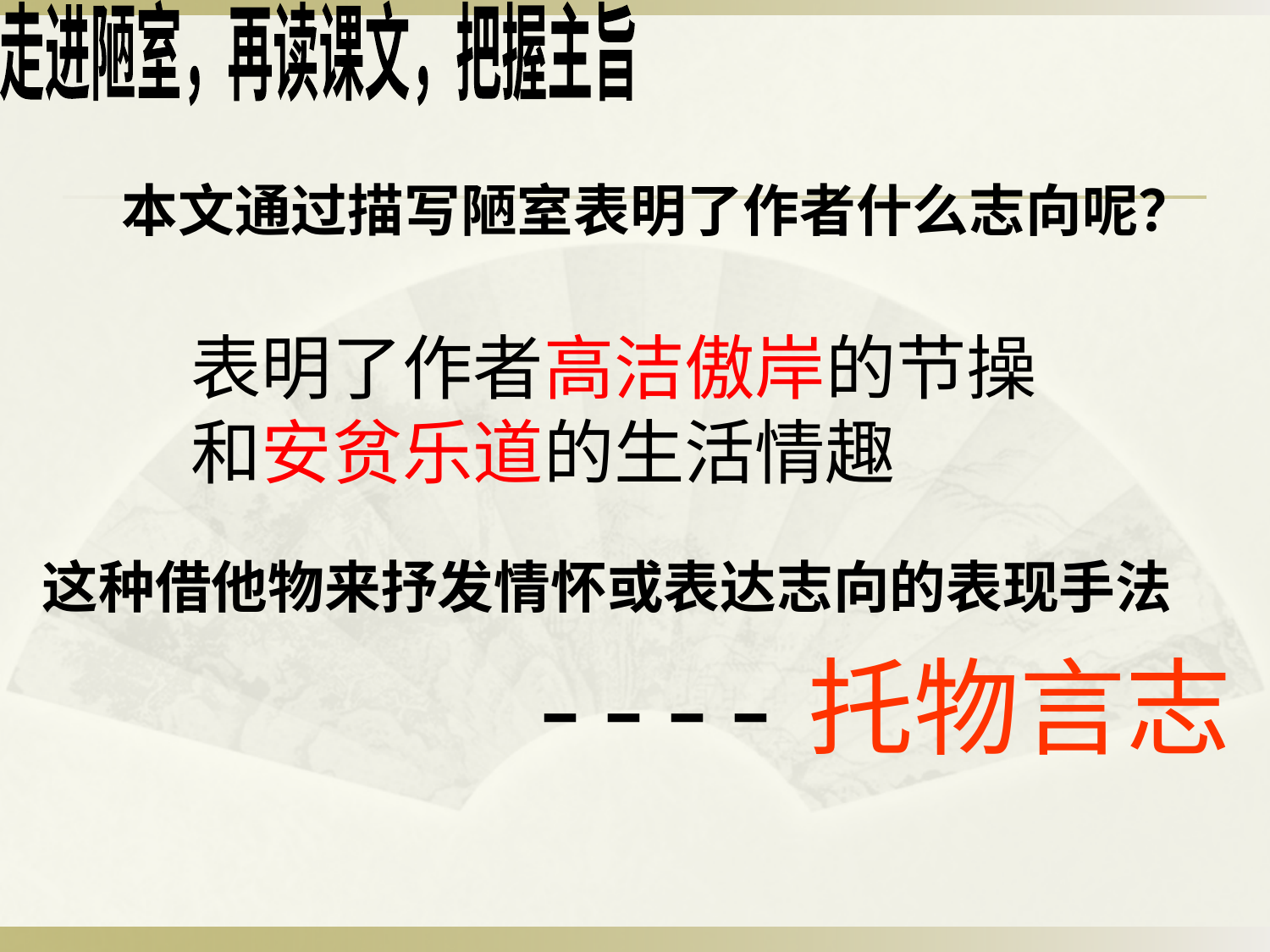

走进陋室，再读课文，把握主旨
本文通过描写陋室表明了作者什么志向呢？
表明了作者高洁傲岸的节操和安贫乐道的生活情趣
这种借他物来抒发情怀或表达志向的表现手法
----托物言志